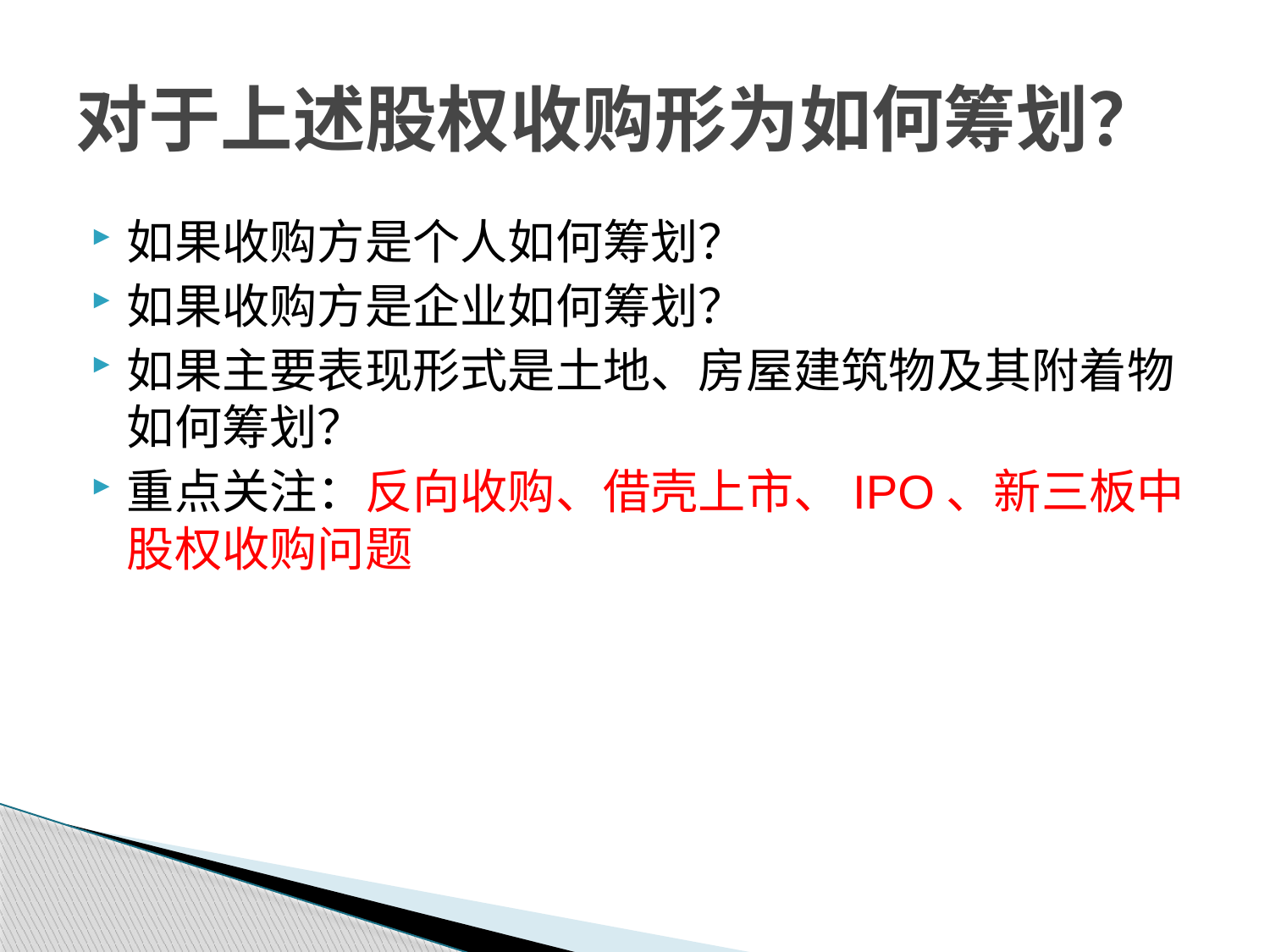

# 对于上述股权收购形为如何筹划？
如果收购方是个人如何筹划？
如果收购方是企业如何筹划？
如果主要表现形式是土地、房屋建筑物及其附着物如何筹划？
重点关注：反向收购、借壳上市、IPO、新三板中股权收购问题